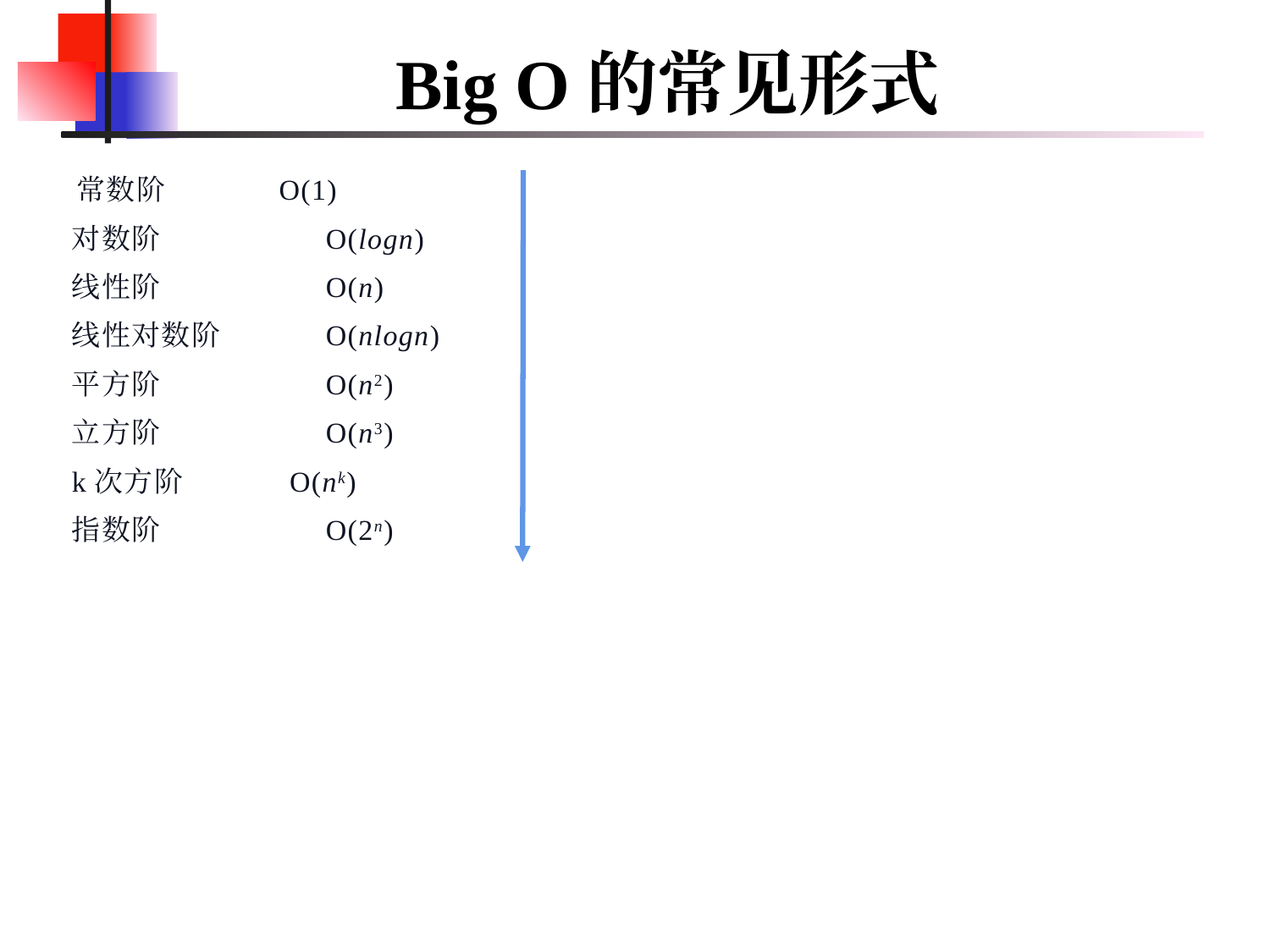

# Big O的常见形式
	 常数阶	          O(1)
对数阶		O(logn)
线性阶		O(n)
线性对数阶	O(nlogn)
平方阶		O(n2)
立方阶		O(n3)
k次方阶	          O(nk)
指数阶		O(2n)